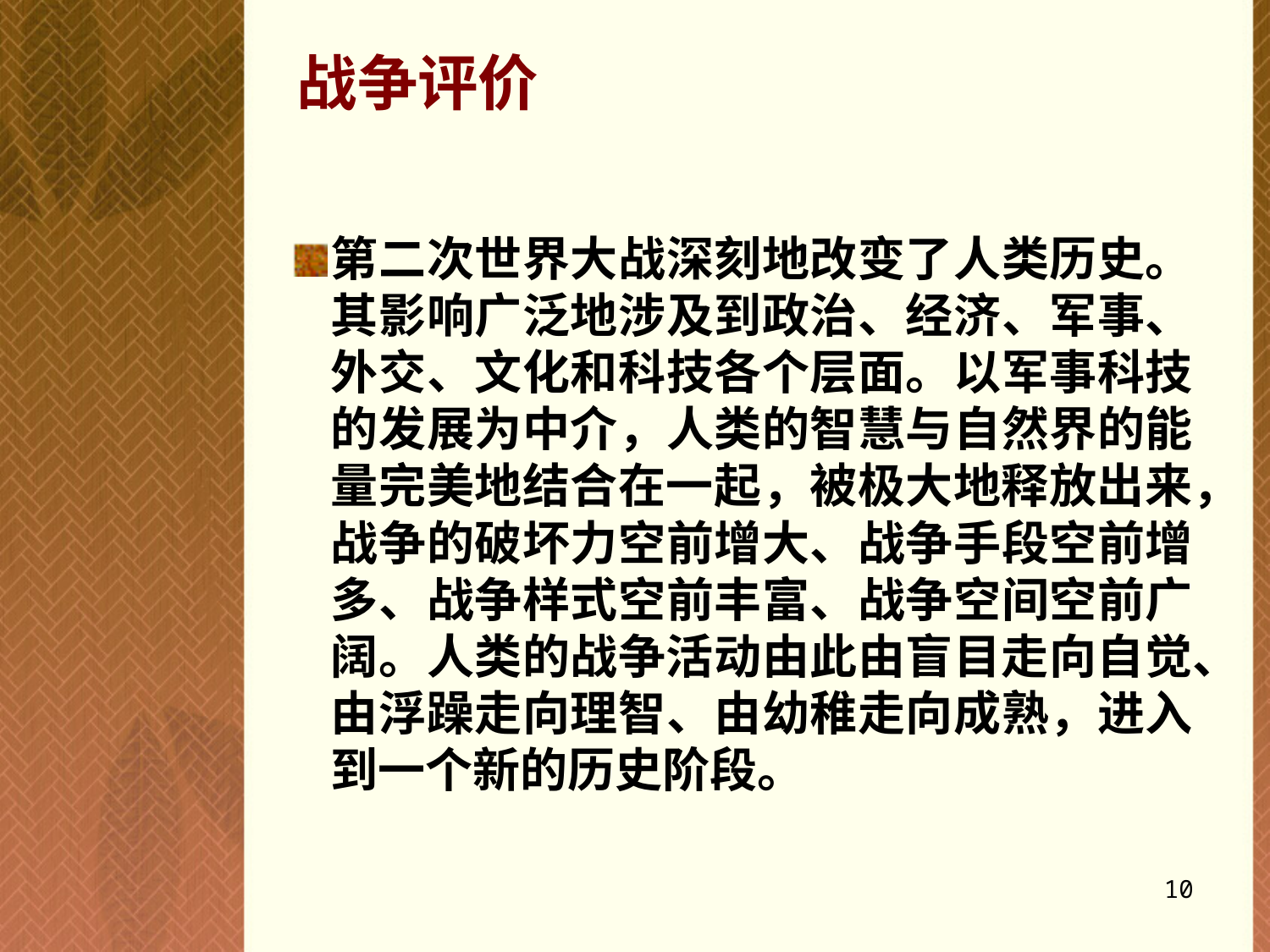

# 战争评价
第二次世界大战深刻地改变了人类历史。其影响广泛地涉及到政治、经济、军事、外交、文化和科技各个层面。以军事科技的发展为中介，人类的智慧与自然界的能量完美地结合在一起，被极大地释放出来，战争的破坏力空前增大、战争手段空前增多、战争样式空前丰富、战争空间空前广阔。人类的战争活动由此由盲目走向自觉、由浮躁走向理智、由幼稚走向成熟，进入到一个新的历史阶段。

10